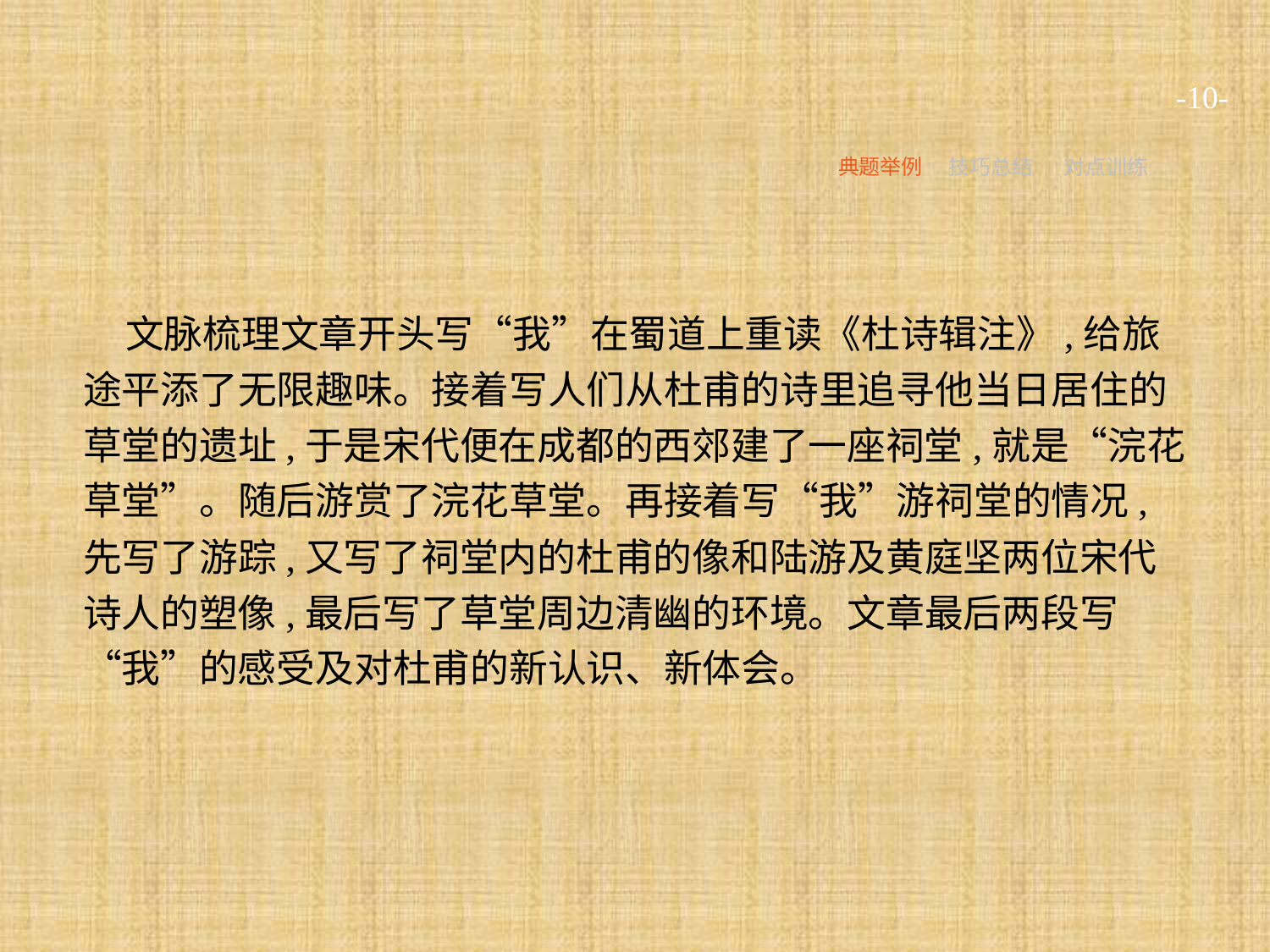

-10-
典题举例
技巧总结
对点训练
文脉梳理文章开头写“我”在蜀道上重读《杜诗辑注》,给旅途平添了无限趣味。接着写人们从杜甫的诗里追寻他当日居住的草堂的遗址,于是宋代便在成都的西郊建了一座祠堂,就是“浣花草堂”。随后游赏了浣花草堂。再接着写“我”游祠堂的情况,先写了游踪,又写了祠堂内的杜甫的像和陆游及黄庭坚两位宋代诗人的塑像,最后写了草堂周边清幽的环境。文章最后两段写“我”的感受及对杜甫的新认识、新体会。